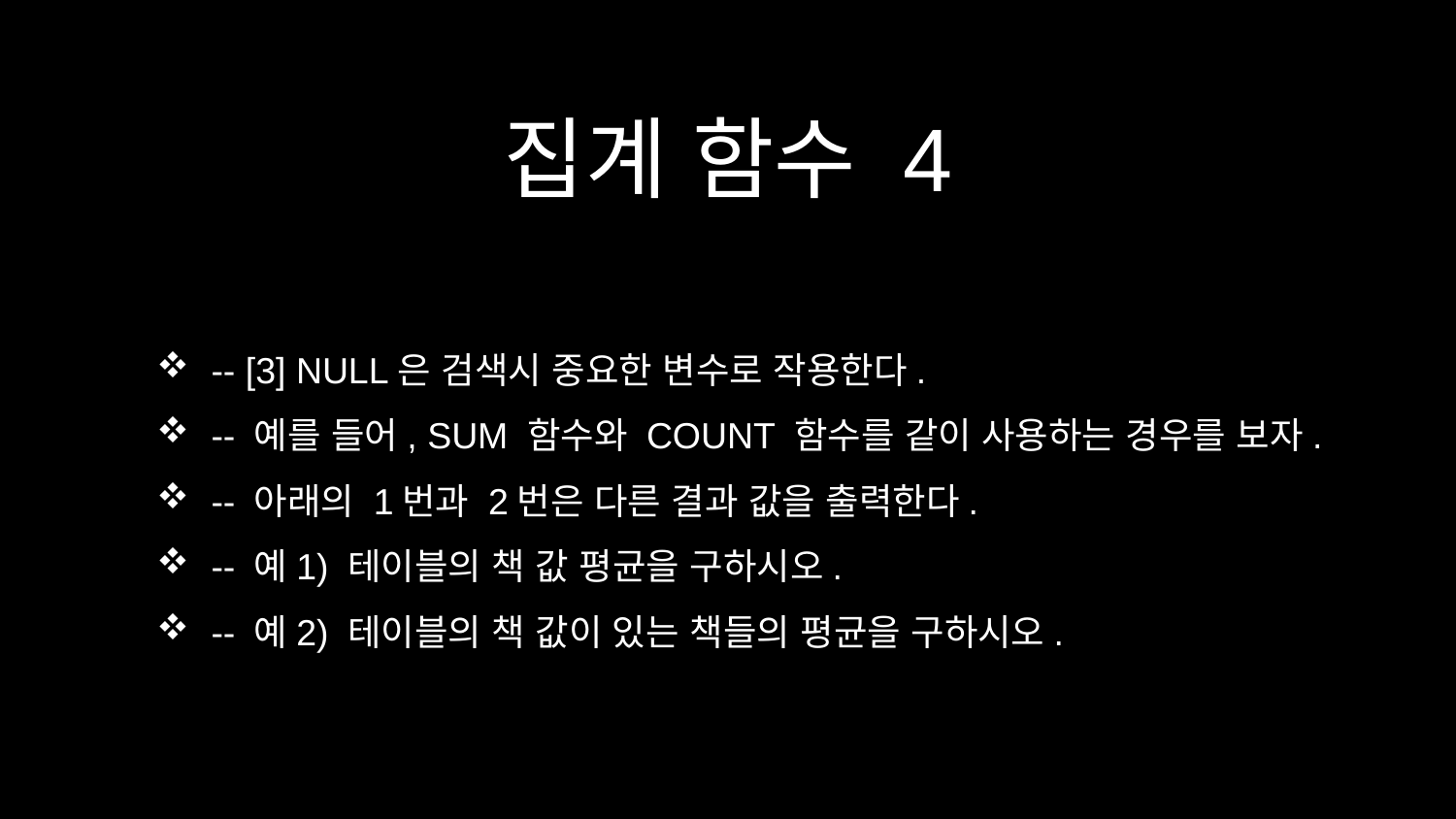

# 집계 함수 4
-- [3] NULL은 검색시 중요한 변수로 작용한다.
-- 예를 들어, SUM 함수와 COUNT 함수를 같이 사용하는 경우를 보자.
-- 아래의 1번과 2번은 다른 결과 값을 출력한다.
-- 예1) 테이블의 책 값 평균을 구하시오.
-- 예2) 테이블의 책 값이 있는 책들의 평균을 구하시오.